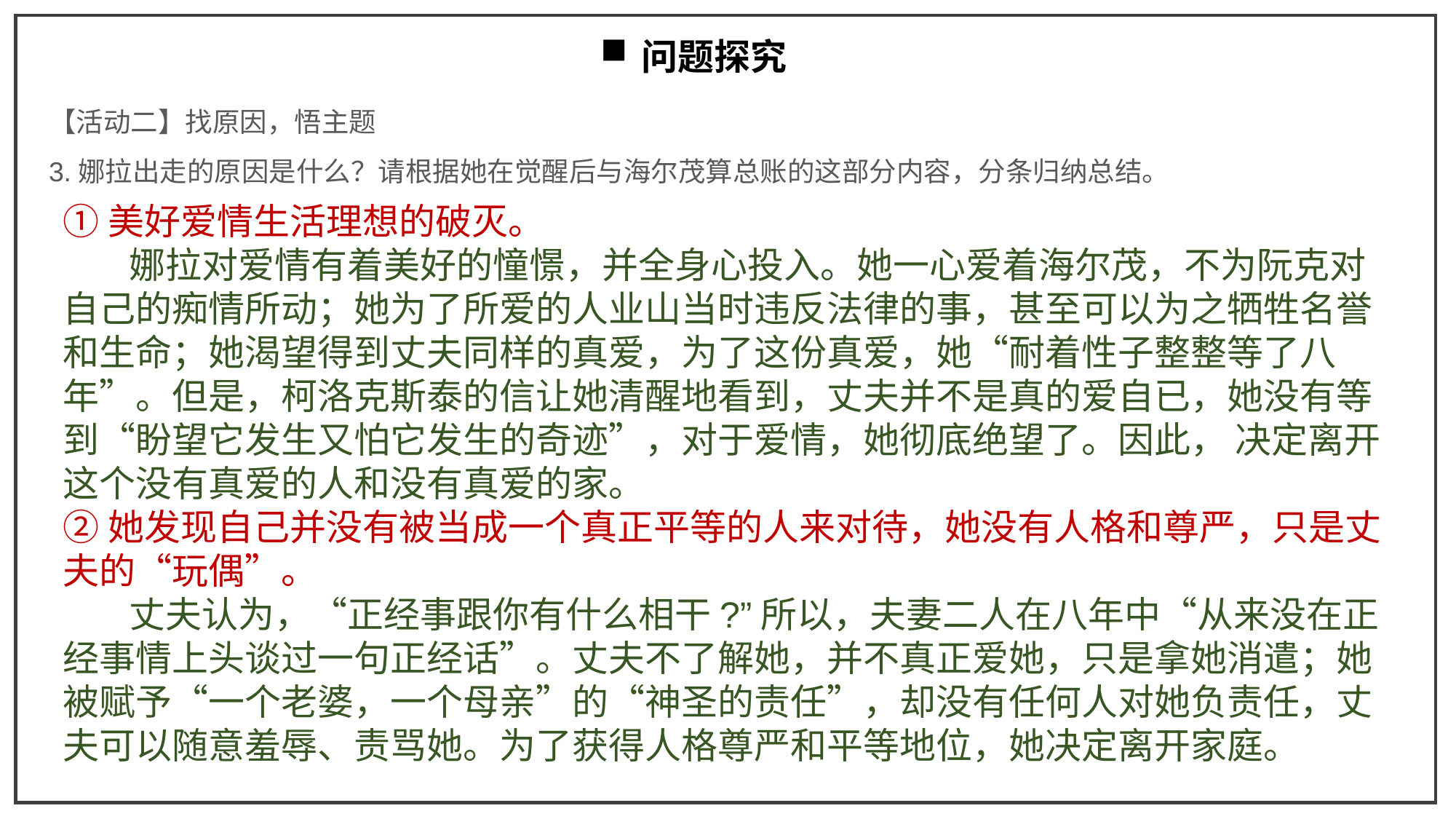

问题探究
【活动二】找原因，悟主题
3.娜拉出走的原因是什么？请根据她在觉醒后与海尔茂算总账的这部分内容，分条归纳总结。
①美好爱情生活理想的破灭。
       娜拉对爱情有着美好的憧憬，并全身心投入。她一心爱着海尔茂，不为阮克对自己的痴情所动；她为了所爱的人业山当时违反法律的事，甚至可以为之牺牲名誉和生命；她渴望得到丈夫同样的真爱，为了这份真爱，她“耐着性子整整等了八年”。但是，柯洛克斯泰的信让她清醒地看到，丈夫并不是真的爱自已，她没有等到“盼望它发生又怕它发生的奇迹”，对于爱情，她彻底绝望了。因此， 决定离开这个没有真爱的人和没有真爱的家。
②她发现自己并没有被当成一个真正平等的人来对待，她没有人格和尊严，只是丈夫的“玩偶”。
       丈夫认为，“正经事跟你有什么相干?”所以，夫妻二人在八年中“从来没在正经事情上头谈过一句正经话”。丈夫不了解她，并不真正爱她，只是拿她消遣；她被赋予“一个老婆，一个母亲”的“神圣的责任”，却没有任何人对她负责任，丈夫可以随意羞辱、责骂她。为了获得人格尊严和平等地位，她决定离开家庭。